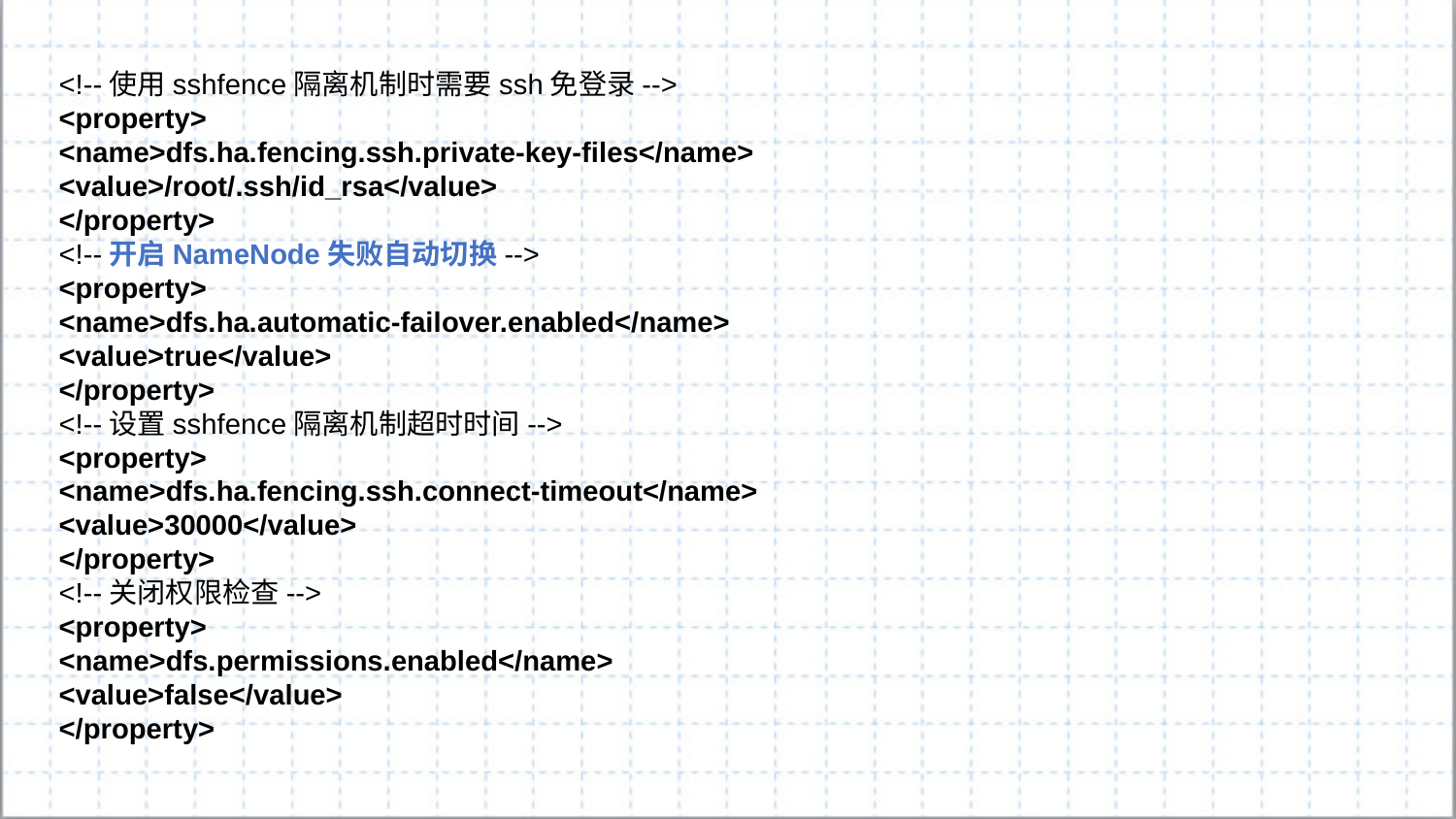

<!--使用sshfence隔离机制时需要ssh免登录-->
<property>
<name>dfs.ha.fencing.ssh.private-key-files</name>
<value>/root/.ssh/id_rsa</value>
</property>
<!--开启NameNode失败自动切换-->
<property>
<name>dfs.ha.automatic-failover.enabled</name>
<value>true</value>
</property>
<!--设置sshfence隔离机制超时时间-->
<property>
<name>dfs.ha.fencing.ssh.connect-timeout</name>
<value>30000</value>
</property>
<!--关闭权限检查-->
<property>
<name>dfs.permissions.enabled</name>
<value>false</value>
</property>